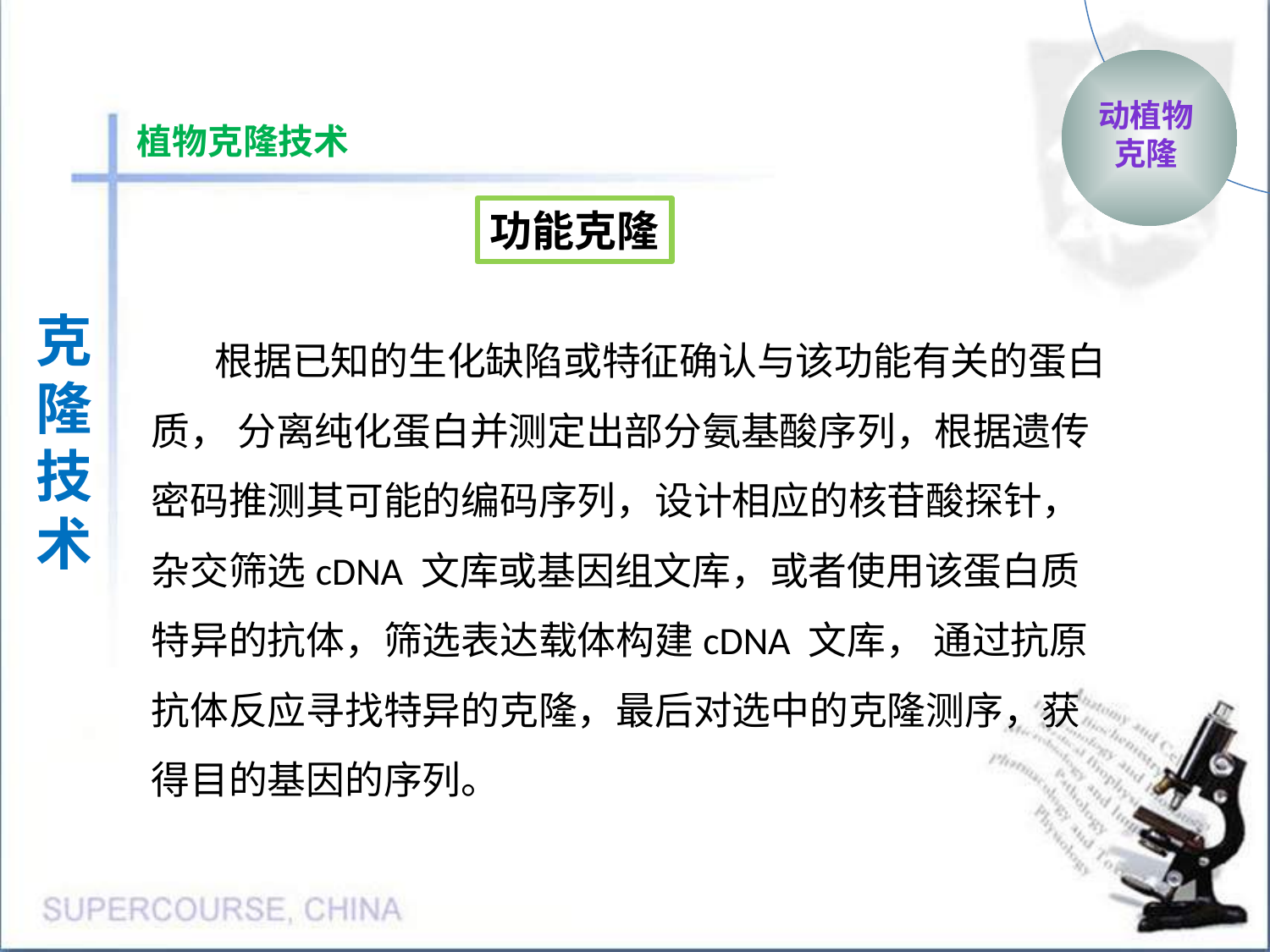

动植物
克隆
植物克隆技术
功能克隆
克隆
技术
根据已知的生化缺陷或特征确认与该功能有关的蛋白质， 分离纯化蛋白并测定出部分氨基酸序列，根据遗传密码推测其可能的编码序列，设计相应的核苷酸探针， 杂交筛选cDNA 文库或基因组文库，或者使用该蛋白质特异的抗体，筛选表达载体构建cDNA 文库， 通过抗原抗体反应寻找特异的克隆，最后对选中的克隆测序，获得目的基因的序列。